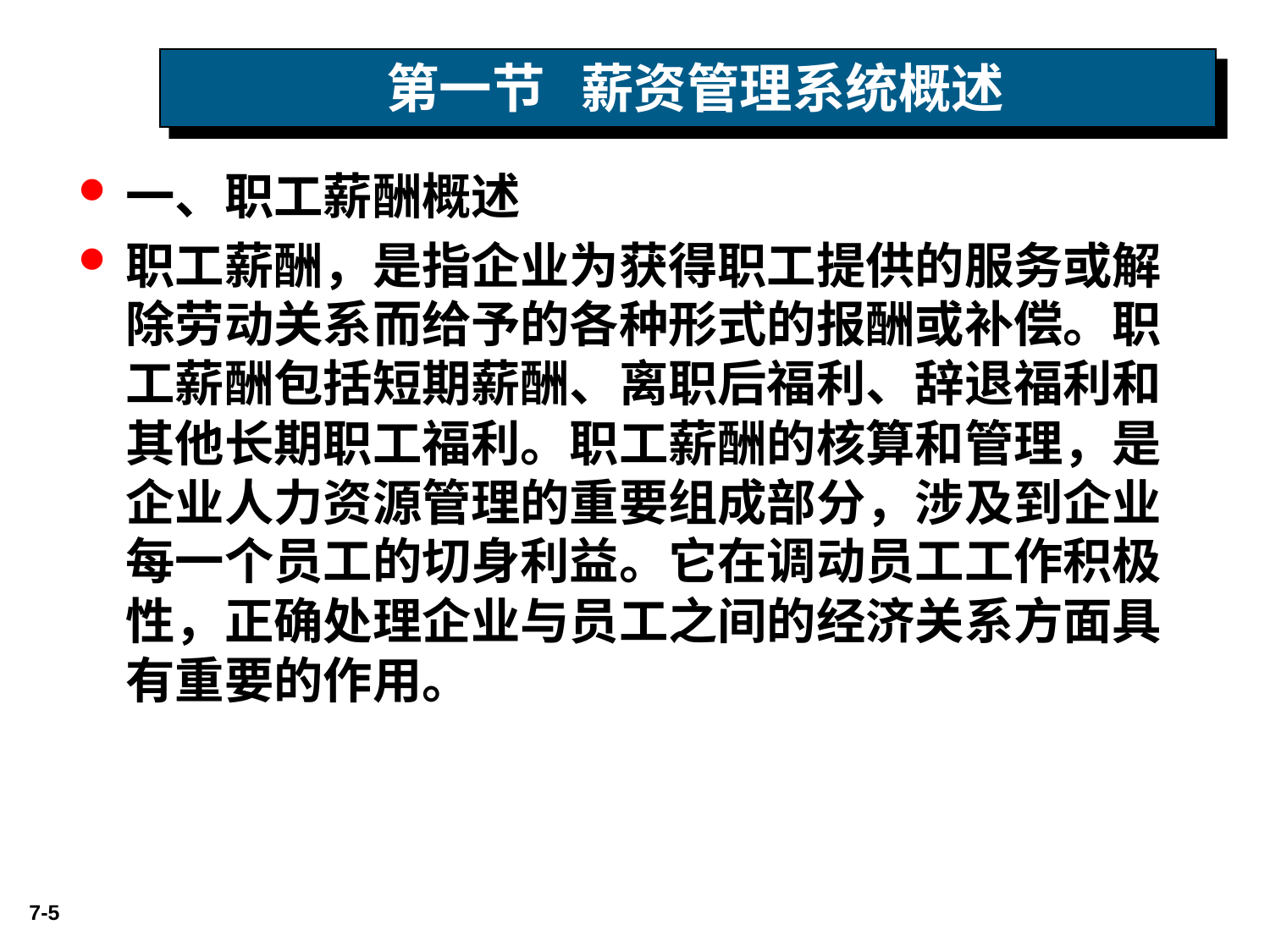

# 第一节   薪资管理系统概述
一、职工薪酬概述
职工薪酬，是指企业为获得职工提供的服务或解除劳动关系而给予的各种形式的报酬或补偿。职工薪酬包括短期薪酬、离职后福利、辞退福利和其他长期职工福利。职工薪酬的核算和管理，是企业人力资源管理的重要组成部分，涉及到企业每一个员工的切身利益。它在调动员工工作积极性，正确处理企业与员工之间的经济关系方面具有重要的作用。